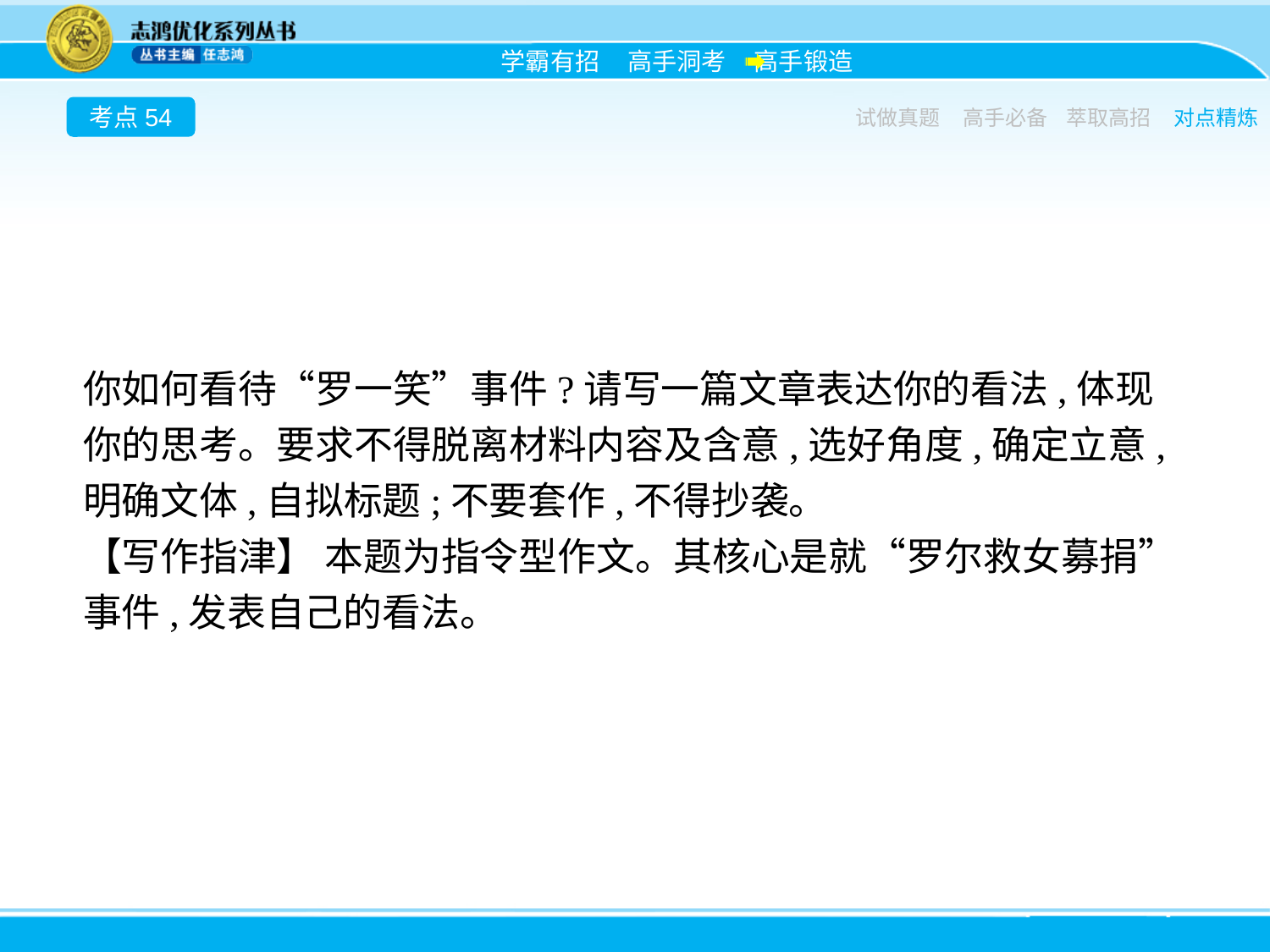

考点54
试做真题
高手必备
萃取高招
对点精炼
你如何看待“罗一笑”事件?请写一篇文章表达你的看法,体现你的思考。要求不得脱离材料内容及含意,选好角度,确定立意,明确文体,自拟标题;不要套作,不得抄袭。
【写作指津】 本题为指令型作文。其核心是就“罗尔救女募捐”事件,发表自己的看法。